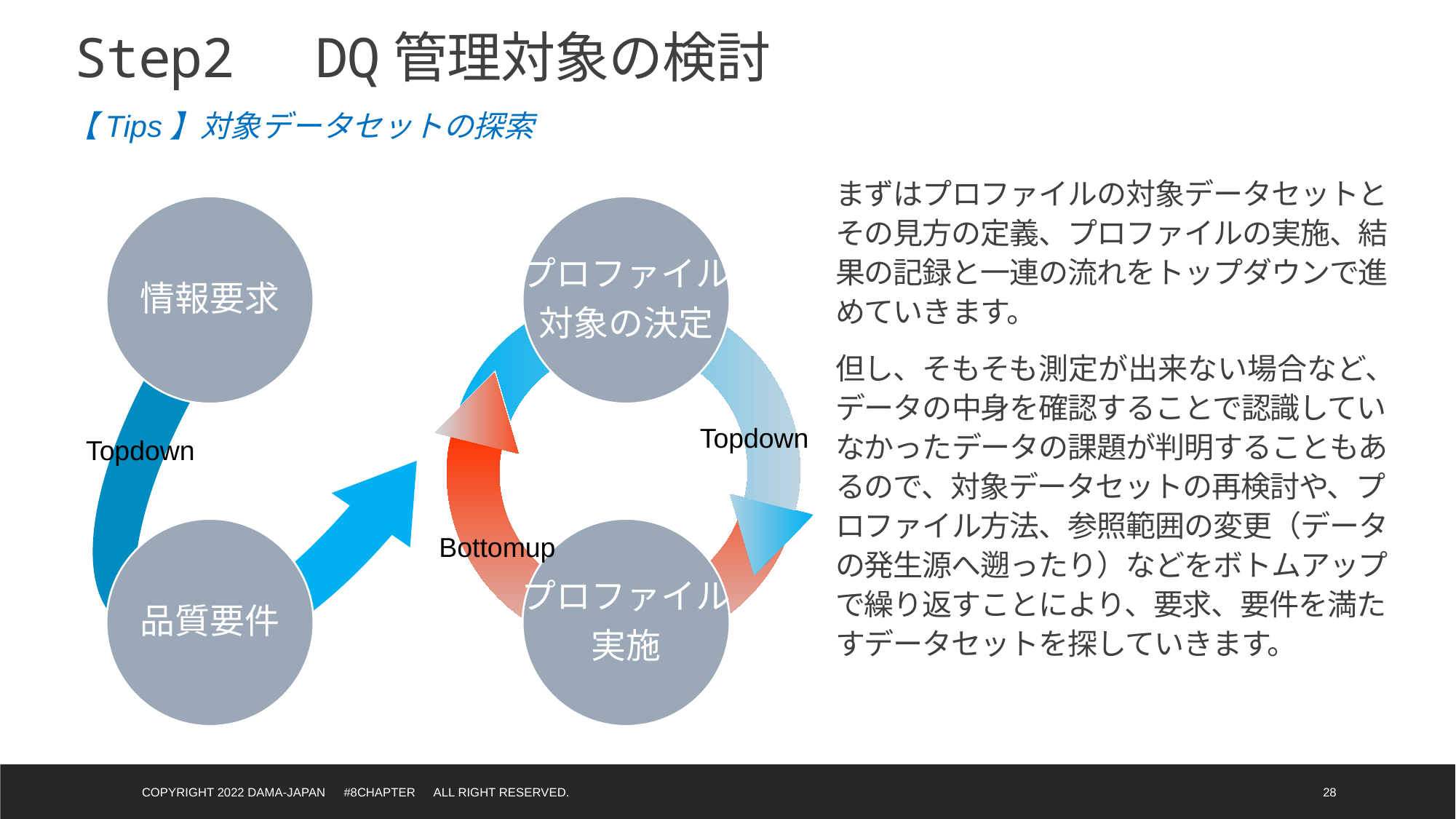

Step2　DQ管理対象の検討
【Tips】対象データセットの探索
まずはプロファイルの対象データセットとその見方の定義、プロファイルの実施、結果の記録と一連の流れをトップダウンで進めていきます。
但し、そもそも測定が出来ない場合など、データの中身を確認することで認識していなかったデータの課題が判明することもあるので、対象データセットの再検討や、プロファイル方法、参照範囲の変更（データの発生源へ遡ったり）などをボトムアップで繰り返すことにより、要求、要件を満たすデータセットを探していきます。
情報要求
プロファイル
対象の決定

Topdown
Topdown
品質要件
プロファイル
実施
Bottomup
Copyright 2022 DAMA-JAPAN　#8chapter　All right reserved.
28